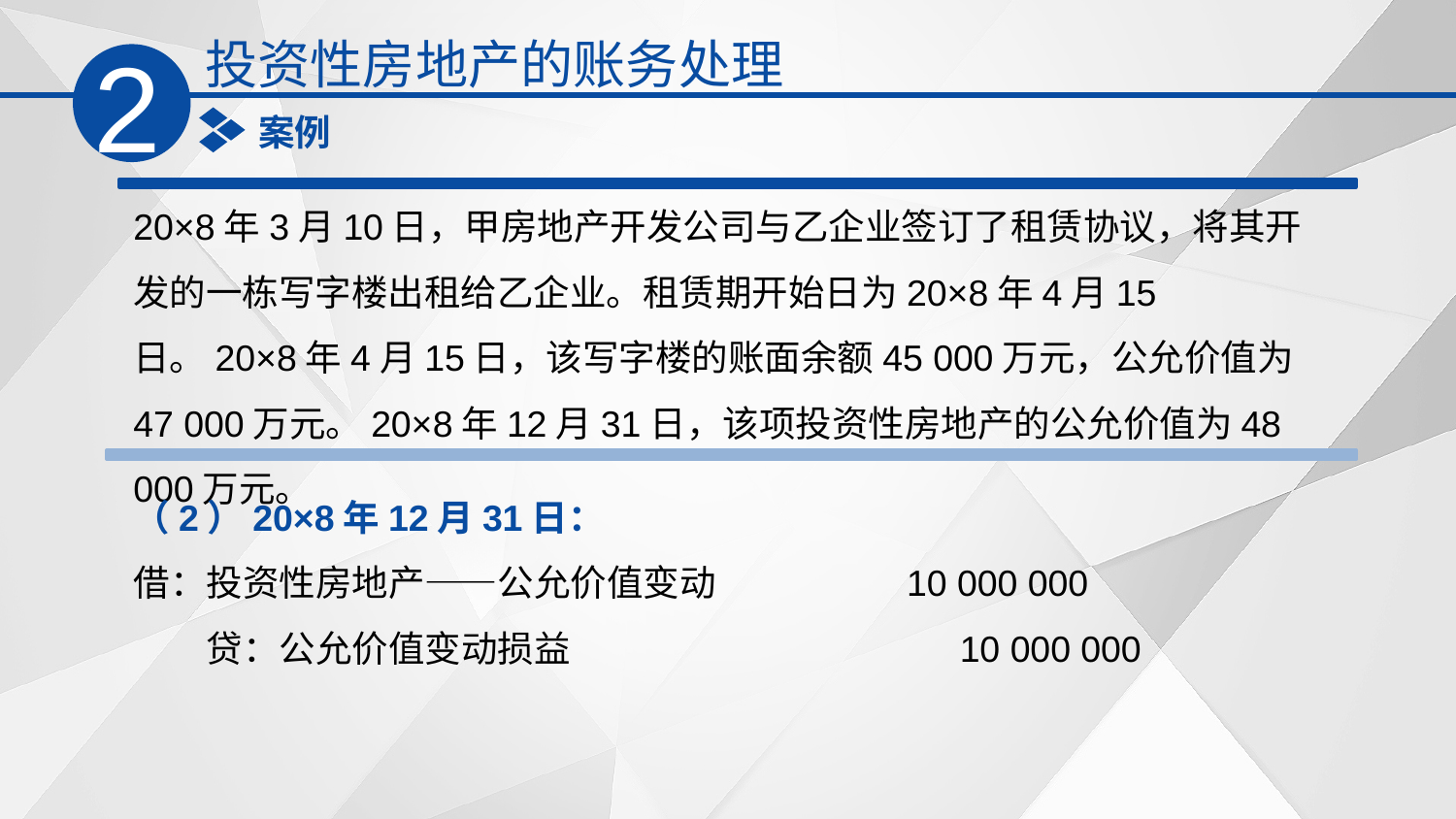

投资性房地产的账务处理
2

案例

20×8年3月10日，甲房地产开发公司与乙企业签订了租赁协议，将其开发的一栋写字楼出租给乙企业。租赁期开始日为20×8年4月15日。20×8年4月15日，该写字楼的账面余额45 000万元，公允价值为47 000万元。20×8年12月31日，该项投资性房地产的公允价值为48 000万元。

（2）20×8年12月31日：
借：投资性房地产——公允价值变动　　　　　10 000 000
　　贷：公允价值变动损益　　　　 　　　　　　 10 000 000